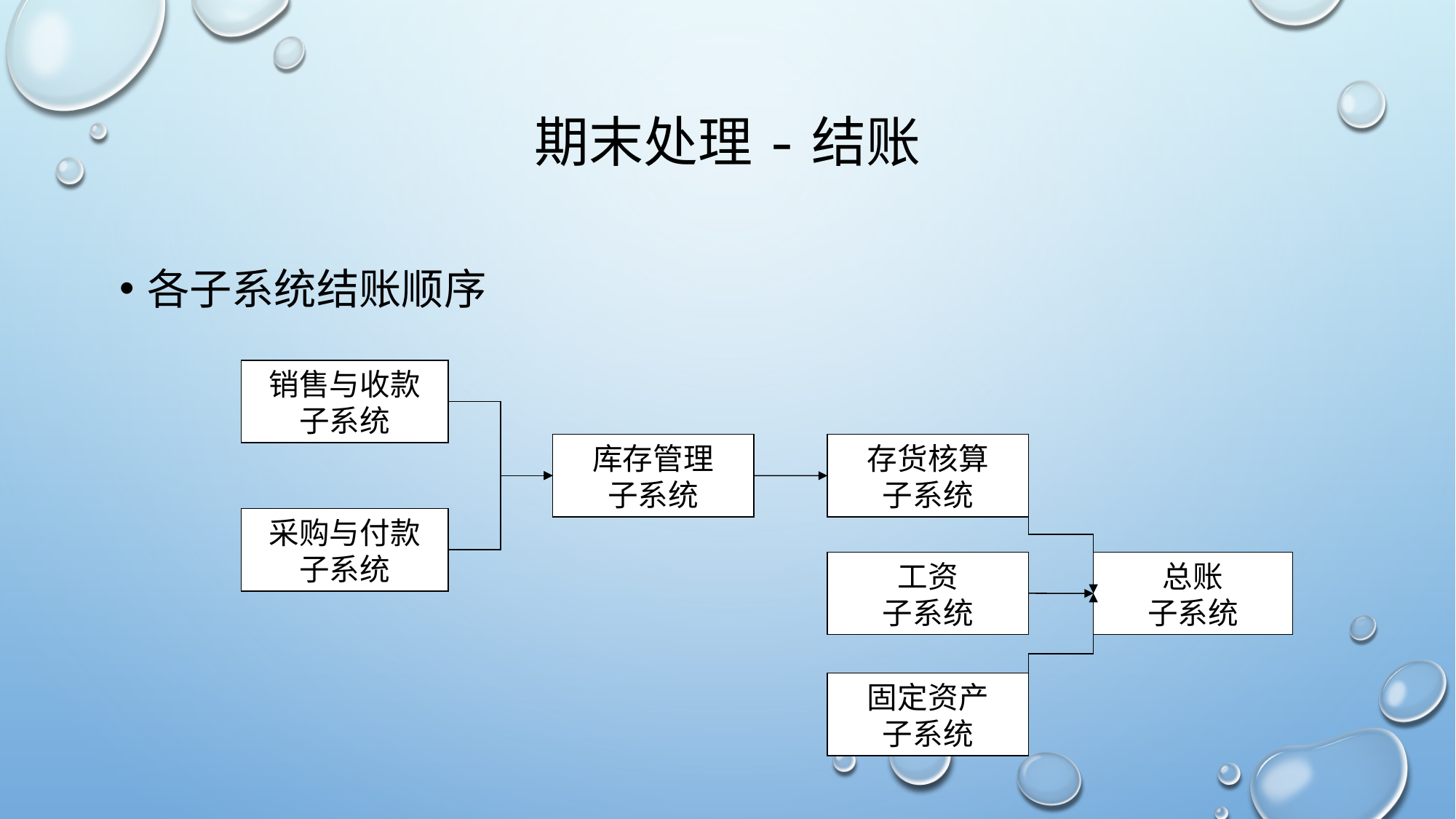

# 期末处理-结账
各子系统结账顺序

销售与收款
子系统
库存管理
子系统
存货核算
子系统
采购与付款
子系统
工资
子系统
总账
子系统
固定资产
子系统